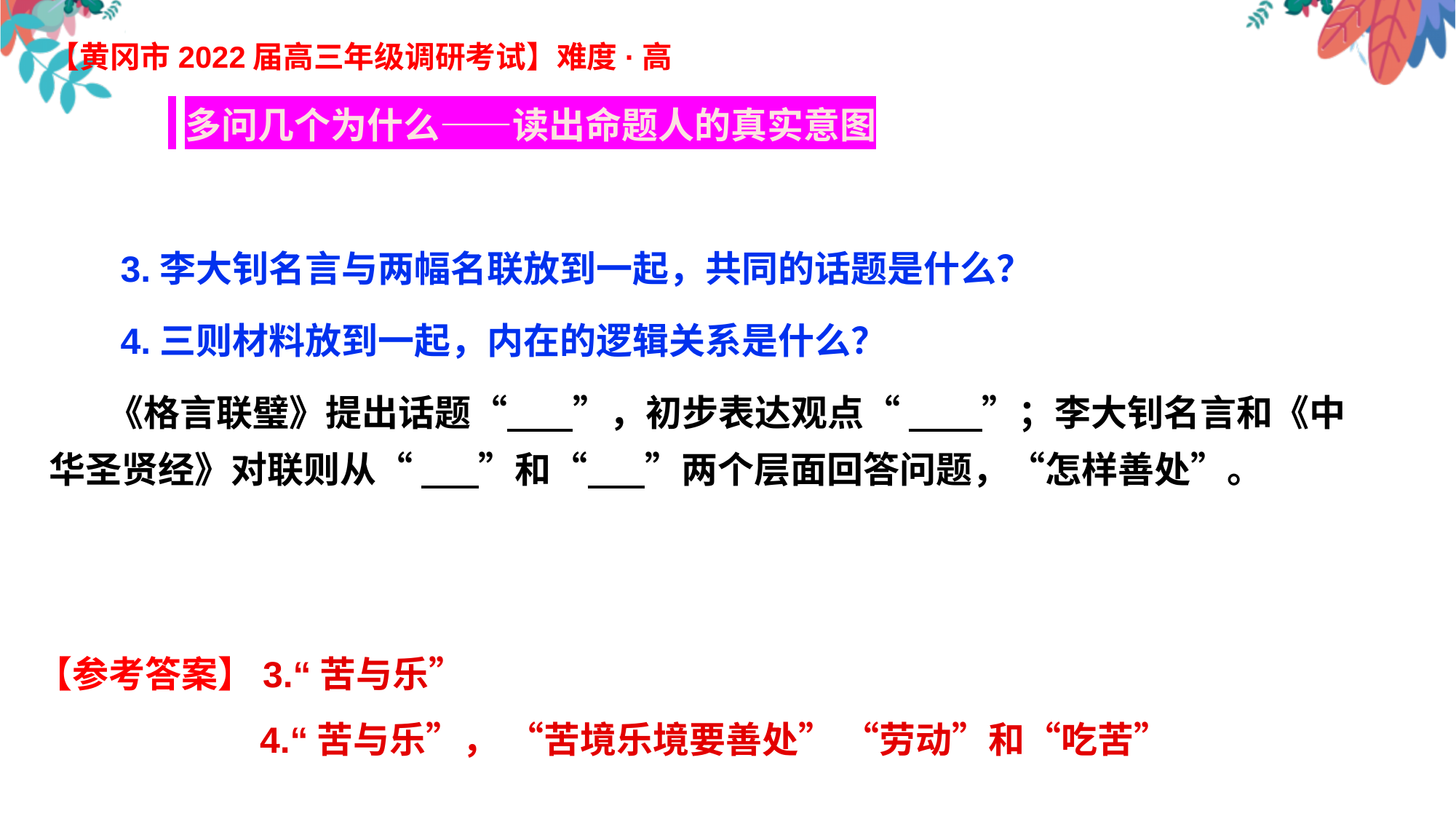

【黄冈市2022届高三年级调研考试】难度·高
                  多问几个为什么——读出命题人的真实意图

       3.李大钊名言与两幅名联放到一起，共同的话题是什么？
       4.三则材料放到一起，内在的逻辑关系是什么？
      《格言联璧》提出话题“        ”，初步表达观点“          ”；李大钊名言和《中华圣贤经》对联则从“        ”和“       ”两个层面回答问题，“怎样善处”。
【参考答案】3.“苦与乐”
                      4.“苦与乐”， “苦境乐境要善处” “劳动”和“吃苦”